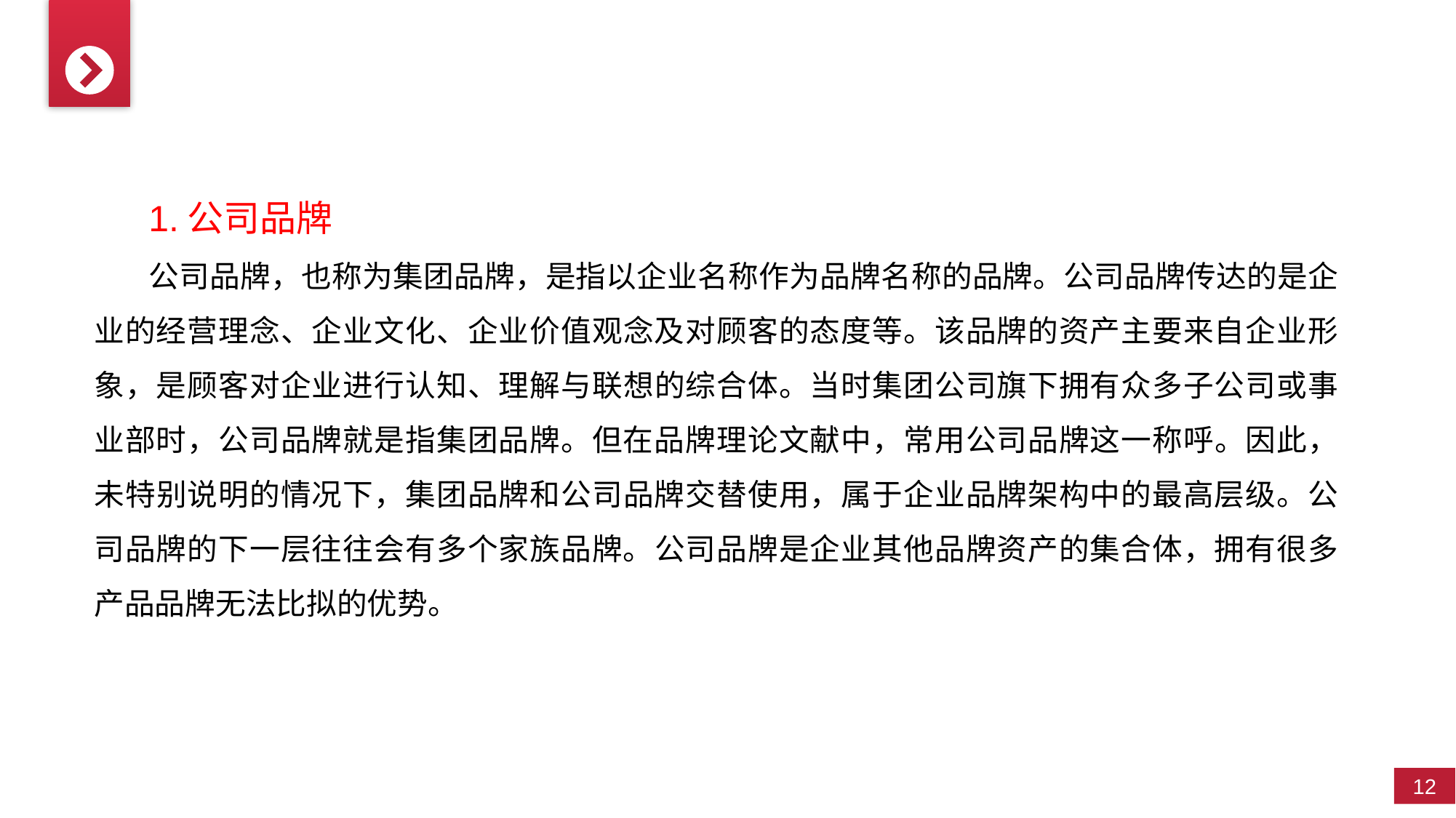

1.公司品牌
公司品牌，也称为集团品牌，是指以企业名称作为品牌名称的品牌。公司品牌传达的是企业的经营理念、企业文化、企业价值观念及对顾客的态度等。该品牌的资产主要来自企业形象，是顾客对企业进行认知、理解与联想的综合体。当时集团公司旗下拥有众多子公司或事业部时，公司品牌就是指集团品牌。但在品牌理论文献中，常用公司品牌这一称呼。因此，未特别说明的情况下，集团品牌和公司品牌交替使用，属于企业品牌架构中的最高层级。公司品牌的下一层往往会有多个家族品牌。公司品牌是企业其他品牌资产的集合体，拥有很多产品品牌无法比拟的优势。